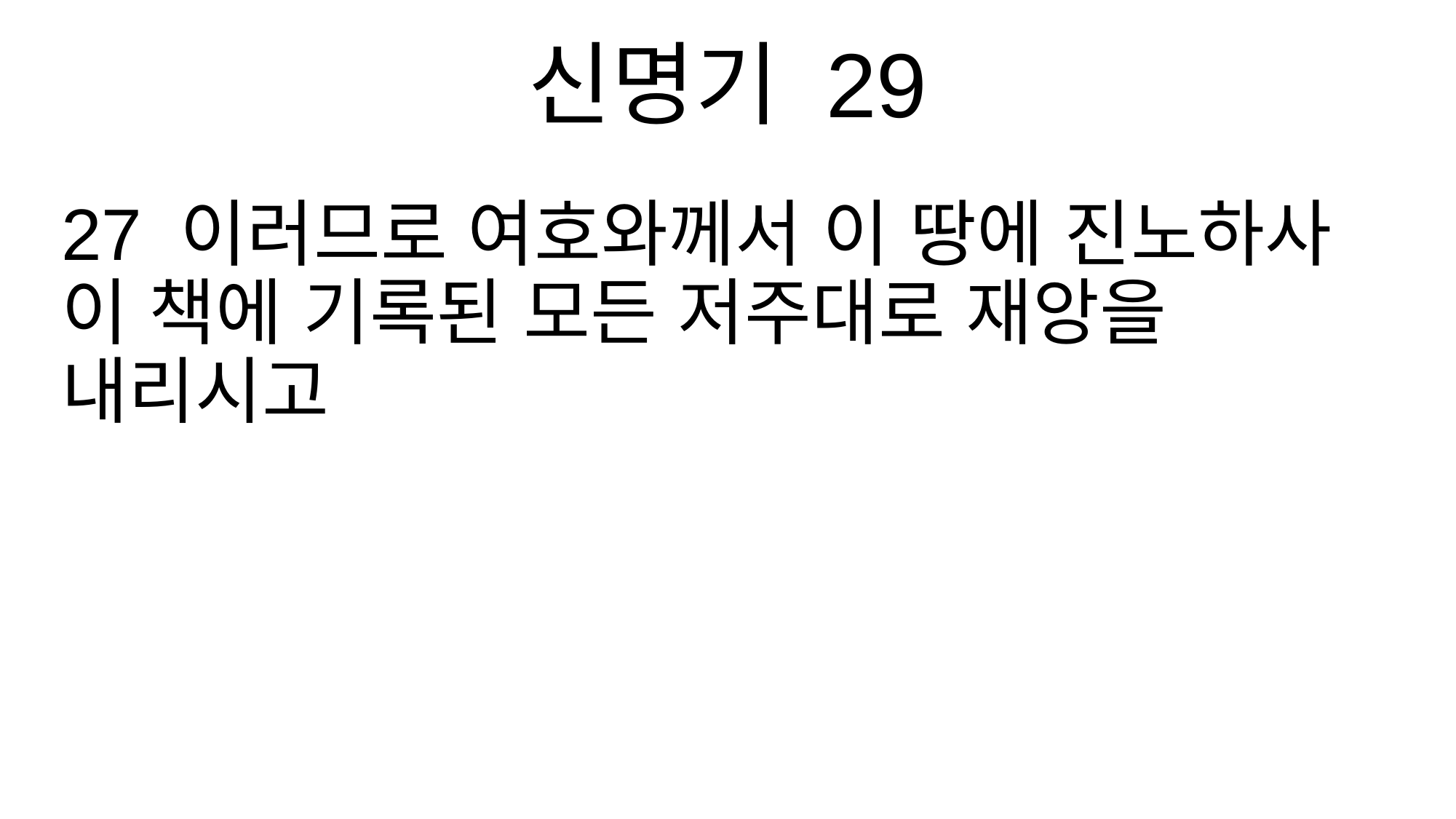

신명기 29
27 이러므로 여호와께서 이 땅에 진노하사 이 책에 기록된 모든 저주대로 재앙을 내리시고